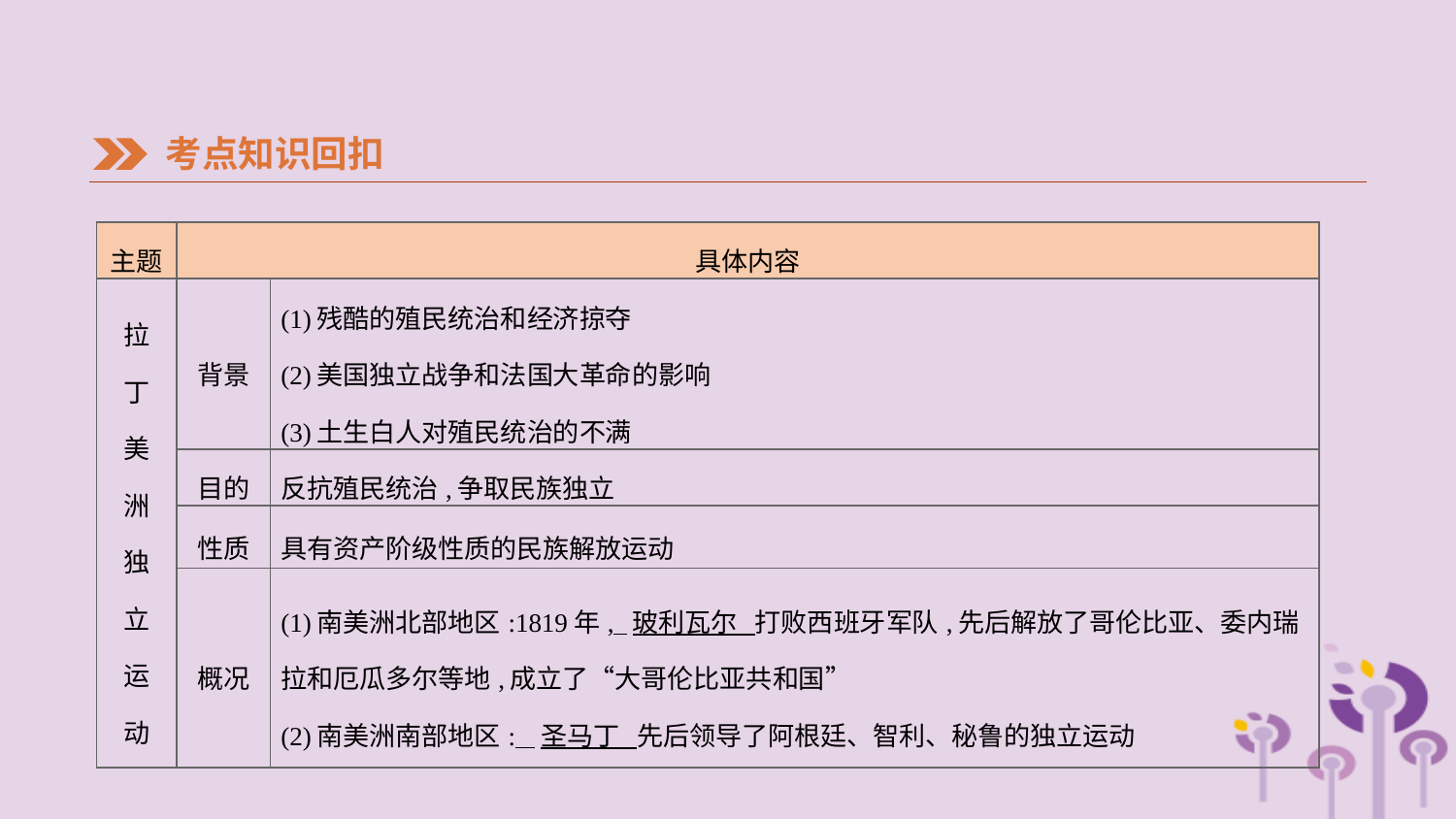

考点知识回扣

| 主题 | 具体内容 |  |
| --- | --- | --- |
| 拉 丁 美 洲 独 立 运 动 | 背景 | (1)残酷的殖民统治和经济掠夺 (2)美国独立战争和法国大革命的影响 (3)土生白人对殖民统治的不满 |
|  | 目的 | 反抗殖民统治,争取民族独立 |
|  | 性质 | 具有资产阶级性质的民族解放运动 |
|  | 概况 | (1)南美洲北部地区:1819年, 玻利瓦尔 打败西班牙军队,先后解放了哥伦比亚、委内瑞拉和厄瓜多尔等地,成立了“大哥伦比亚共和国” (2)南美洲南部地区: 圣马丁 先后领导了阿根廷、智利、秘鲁的独立运动 |